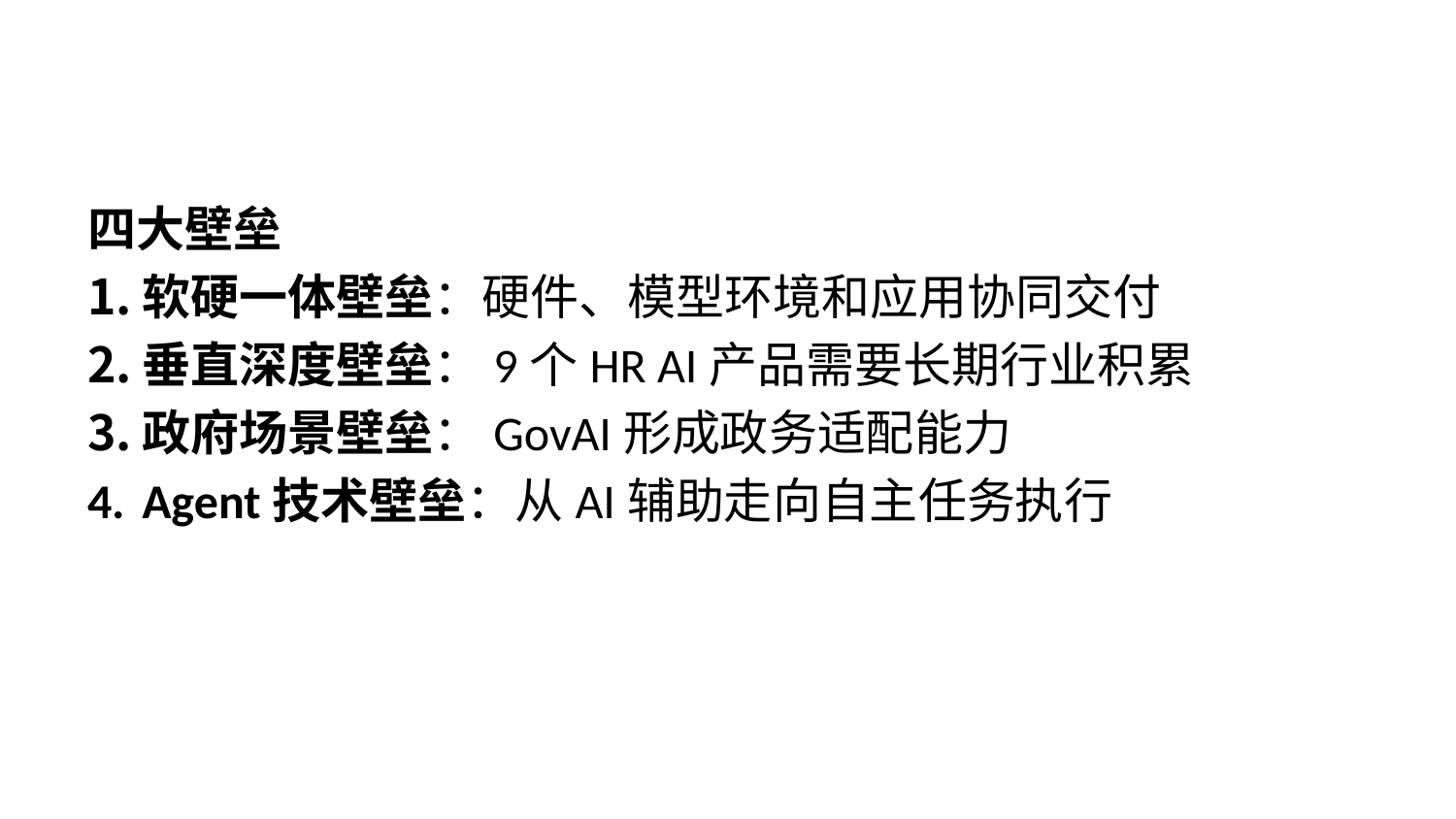

四大壁垒
软硬一体壁垒：硬件、模型环境和应用协同交付
垂直深度壁垒：9个HR AI产品需要长期行业积累
政府场景壁垒：GovAI形成政务适配能力
Agent技术壁垒：从AI辅助走向自主任务执行